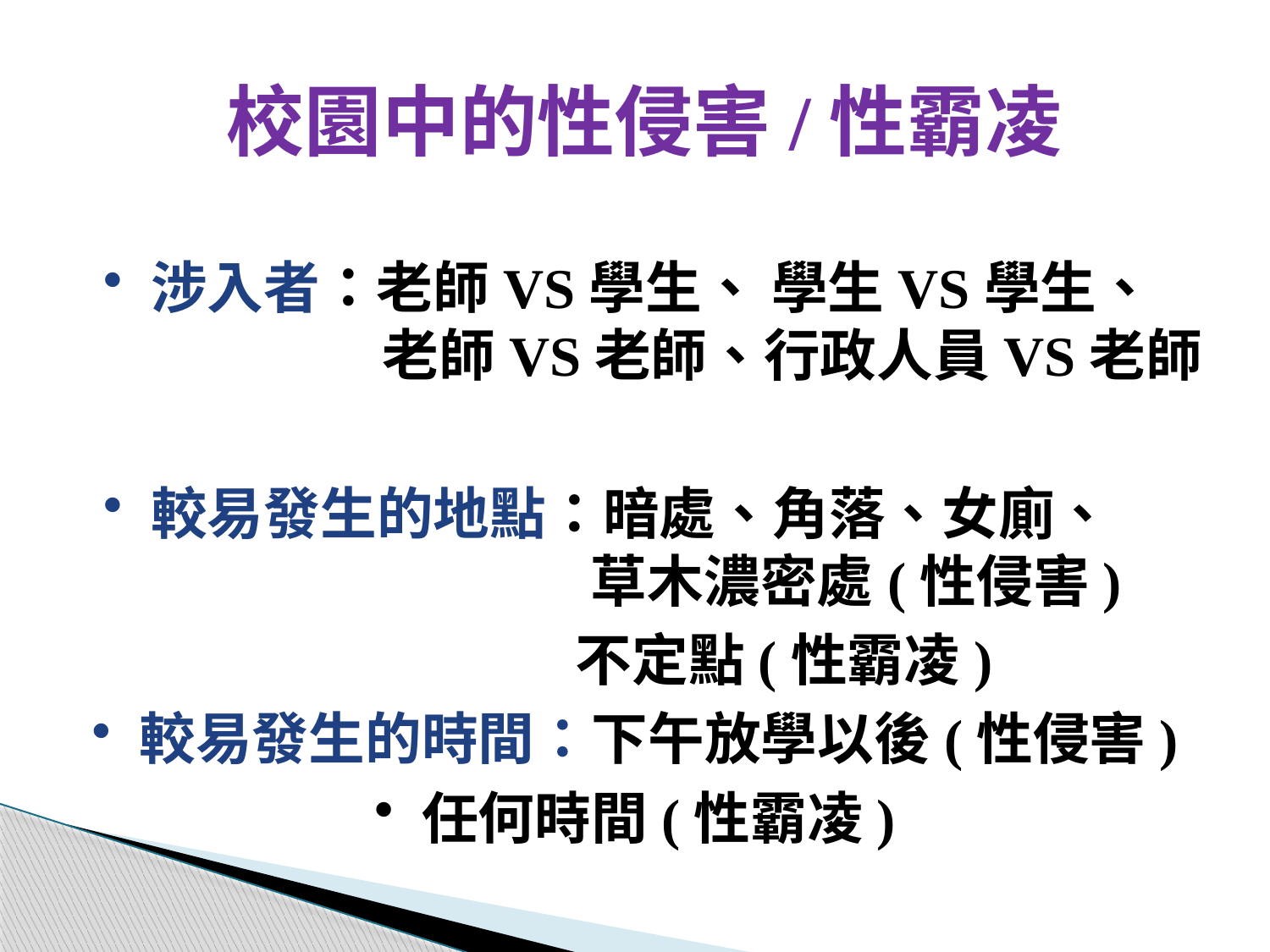

校園中的性侵害/性霸凌
涉入者：老師VS學生、 學生VS學生、			 老師VS老師、行政人員VS老師

較易發生的地點：暗處、角落、女廁、			           草木濃密處(性侵害)
不定點(性霸凌)
較易發生的時間：下午放學以後(性侵害)
任何時間(性霸凌)